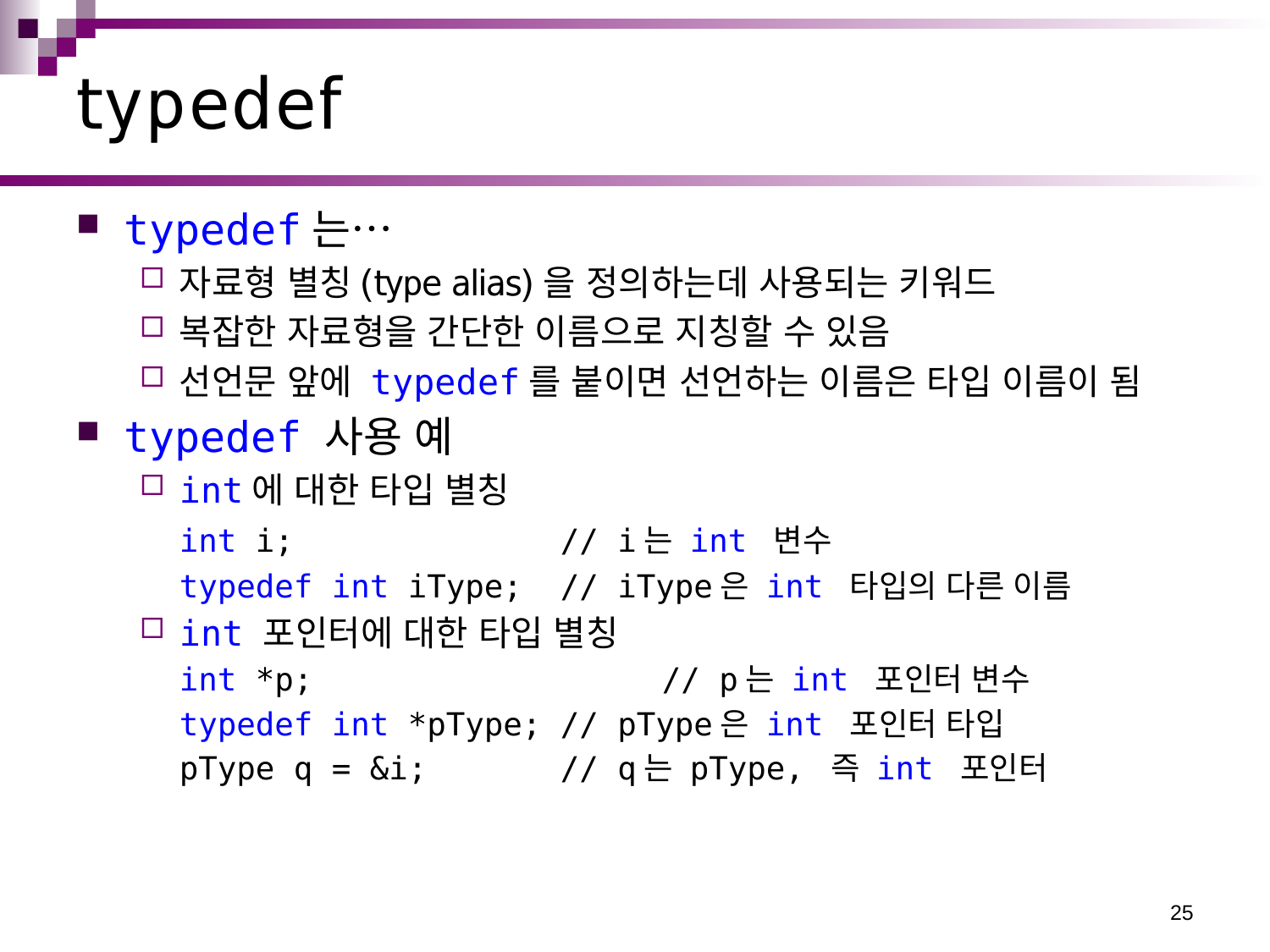

# typedef
typedef는…
자료형 별칭(type alias)을 정의하는데 사용되는 키워드
복잡한 자료형을 간단한 이름으로 지칭할 수 있음
선언문 앞에 typedef를 붙이면 선언하는 이름은 타입 이름이 됨
typedef 사용 예
int에 대한 타입 별칭
	int i;              // i는 int 변수
	typedef int iType;  // iType은 int 타입의 다른 이름
int 포인터에 대한 타입 별칭
	int *p;	            // p는 int 포인터 변수
	typedef int *pType; // pType은 int 포인터 타입
	pType q = &i;       // q는 pType, 즉 int 포인터

25